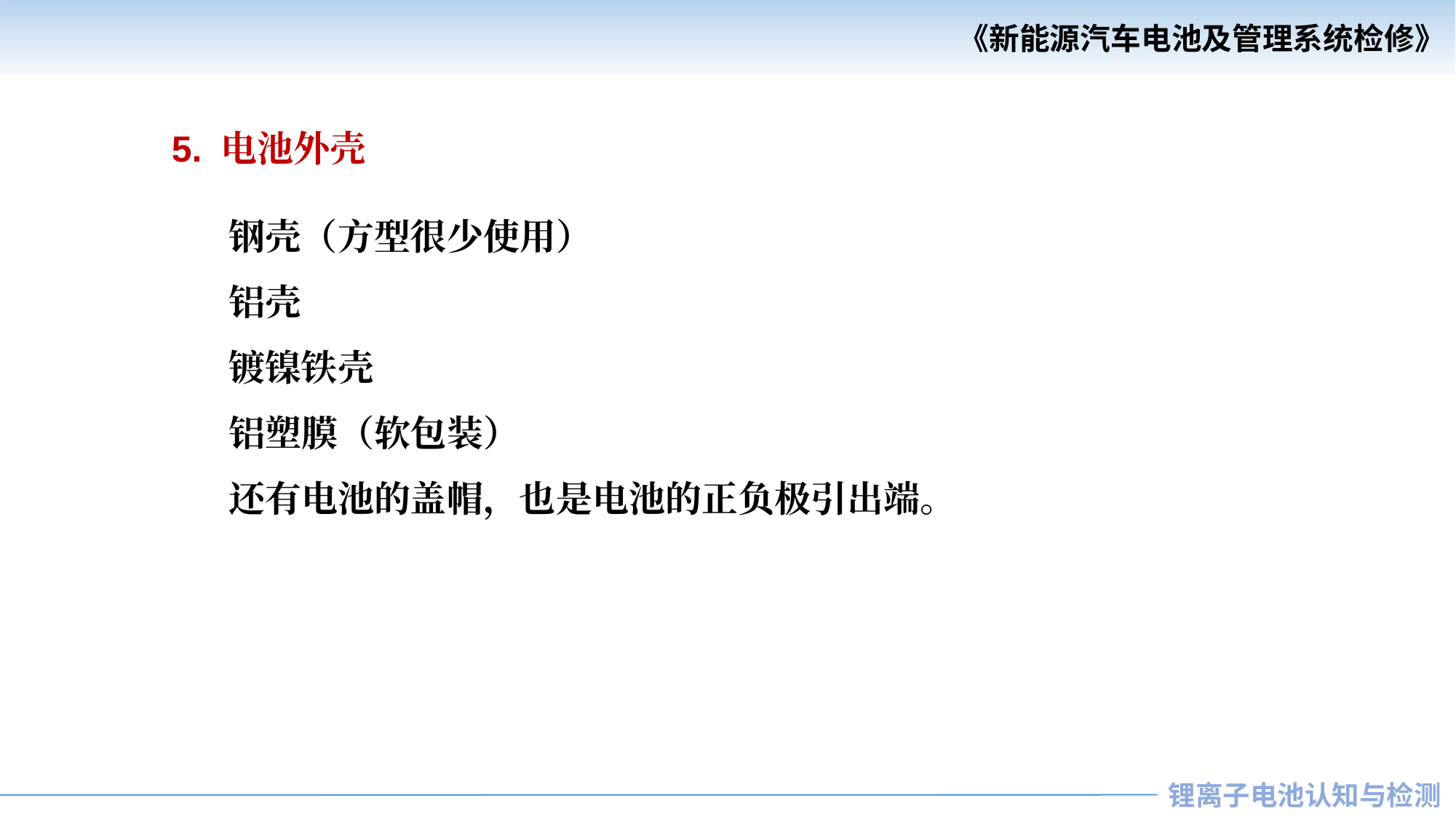

5. 电池外壳
  钢壳（方型很少使用）
  铝壳
  镀镍铁壳
  铝塑膜（软包装）
  还有电池的盖帽，也是电池的正负极引出端。